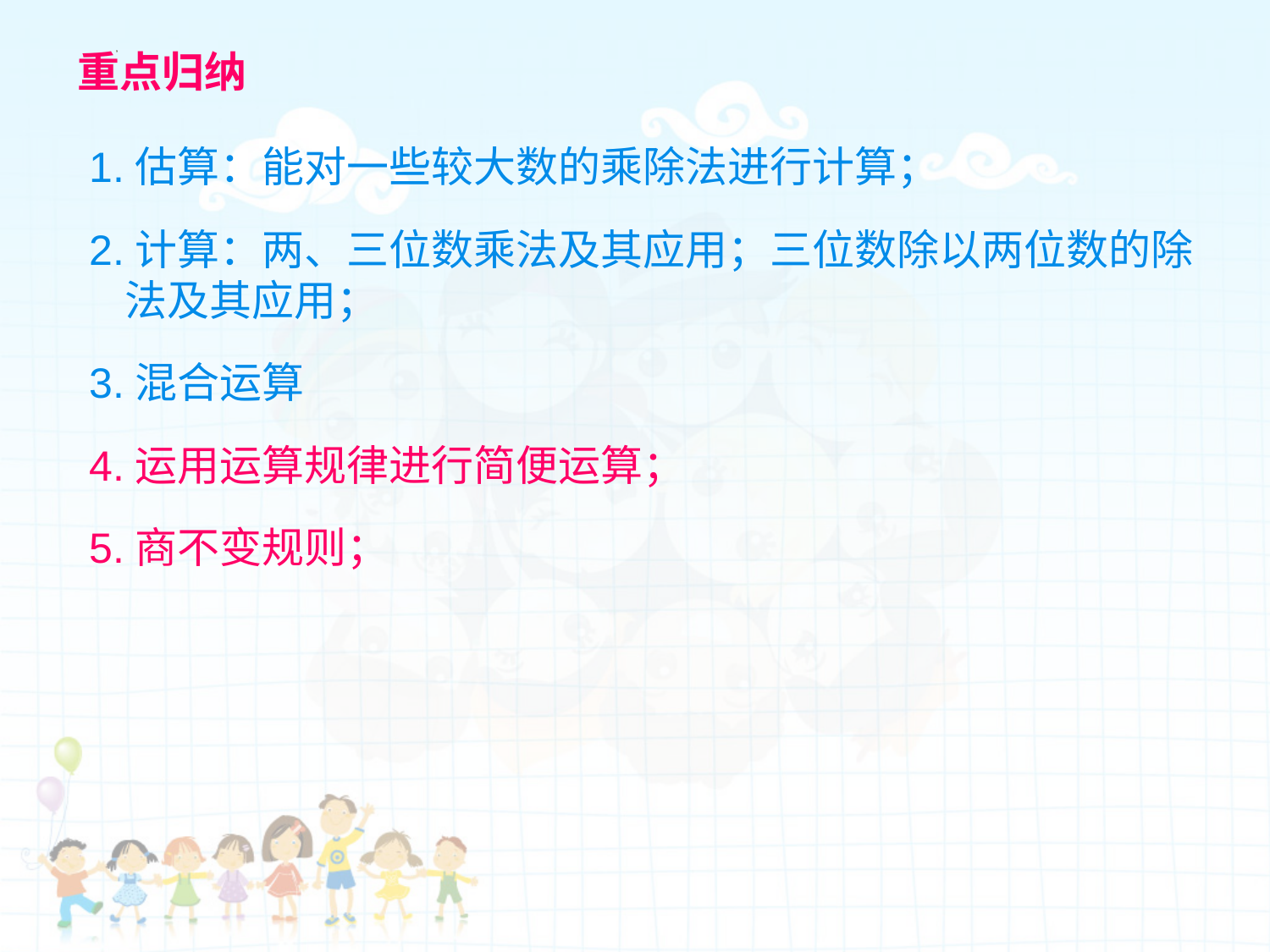

# 重点归纳
1.估算：能对一些较大数的乘除法进行计算；
2.计算：两、三位数乘法及其应用；三位数除以两位数的除法及其应用；
3.混合运算
4.运用运算规律进行简便运算；
5.商不变规则；